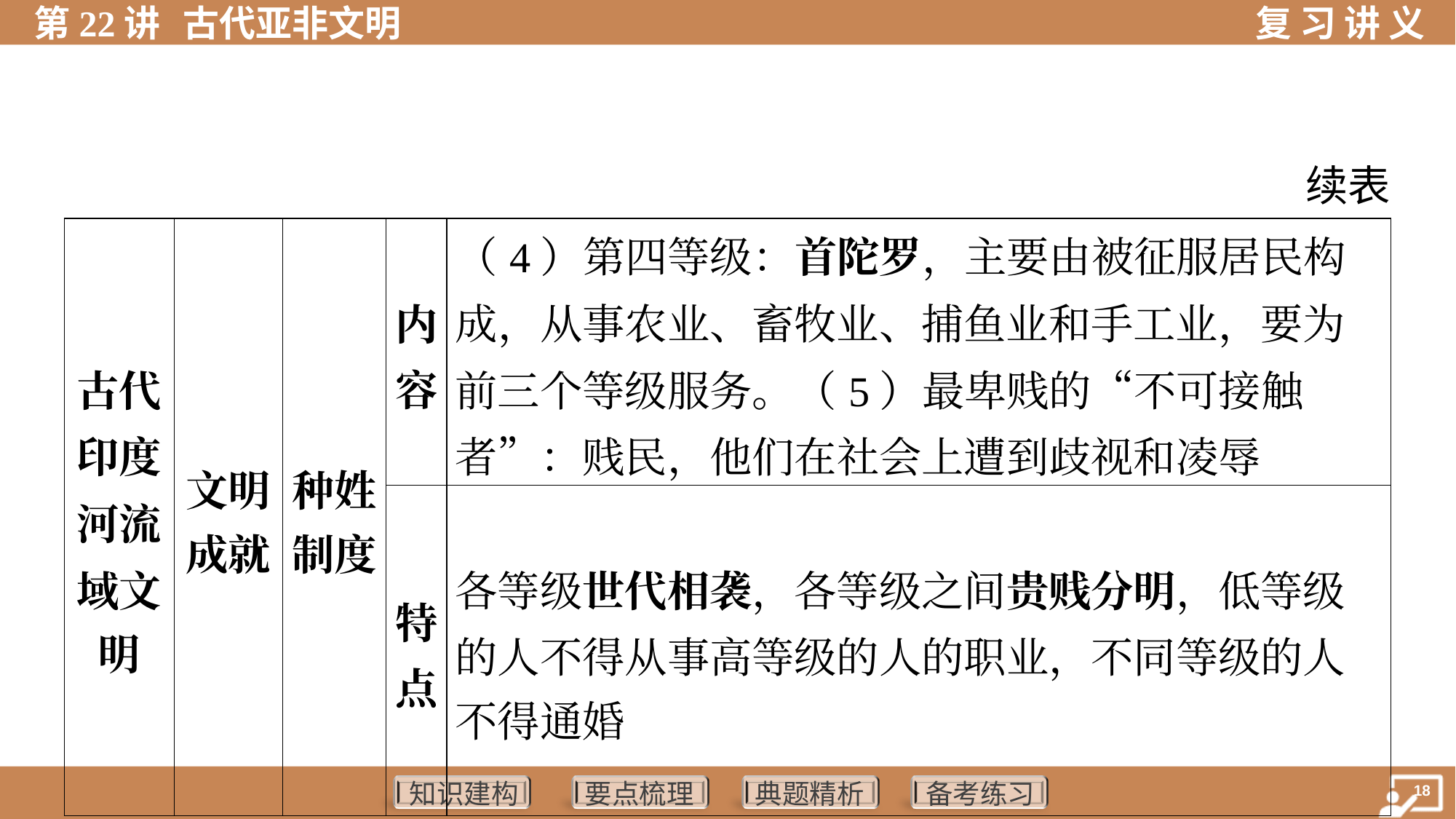

续表
| 古代 印度 河流 域文 明 | 文明 成就 | 种姓 制度 | 内 容 | （4）第四等级：首陀罗，主要由被征服居民构 成，从事农业、畜牧业、捕鱼业和手工业，要为 前三个等级服务。（5）最卑贱的“不可接触者”：贱民，他们在社会上遭到歧视和凌辱 |  |
| --- | --- | --- | --- | --- | --- |
|  |  |  | 特 点 | 各等级世代相袭，各等级之间贵贱分明，低等级 的人不得从事高等级的人的职业，不同等级的人 不得通婚 |  |